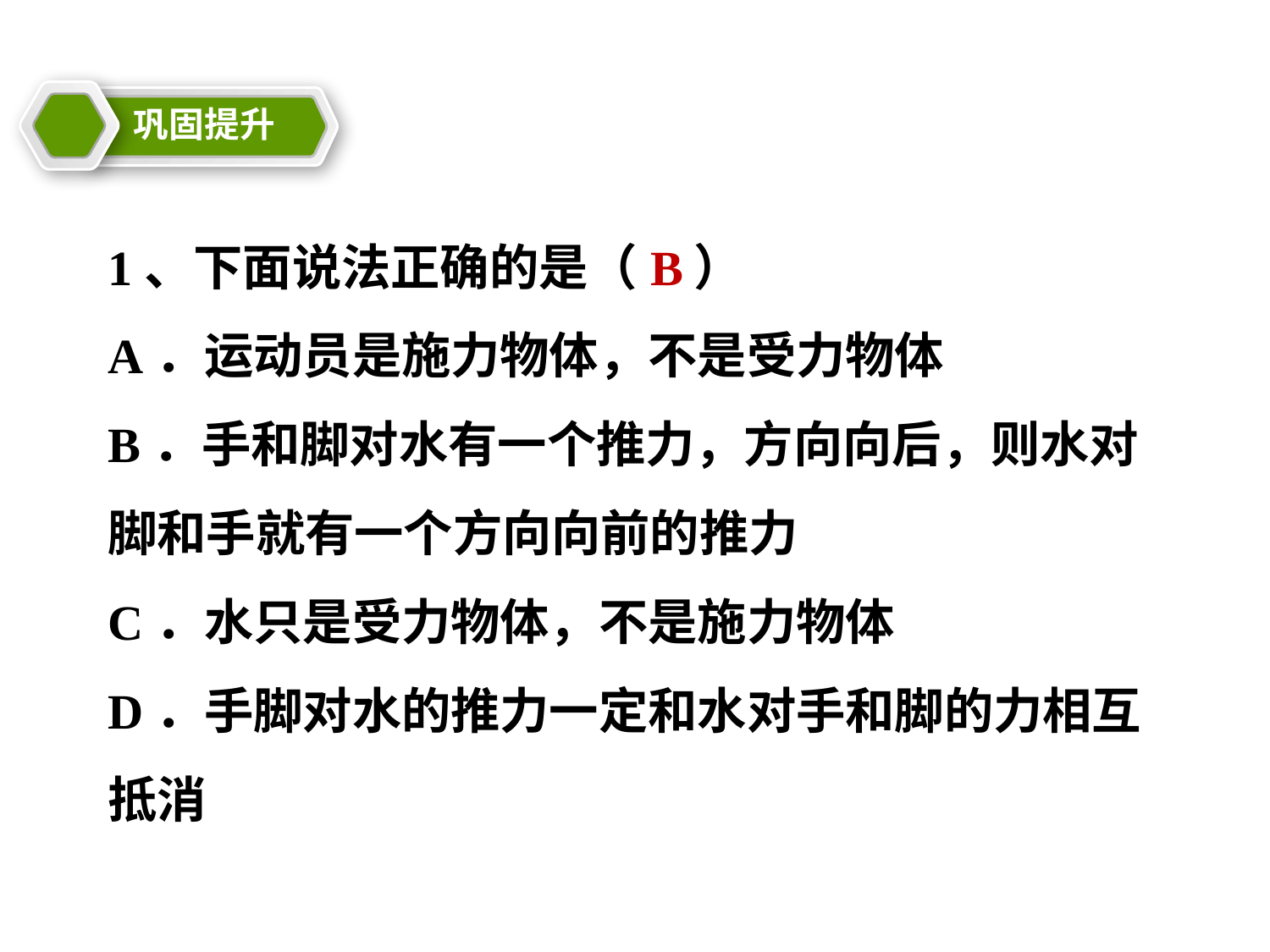

巩固提升
教学目标
1、下面说法正确的是（     ）
A．运动员是施力物体，不是受力物体
B．手和脚对水有一个推力，方向向后，则水对脚和手就有一个方向向前的推力
C．水只是受力物体，不是施力物体
D．手脚对水的推力一定和水对手和脚的力相互抵消
B